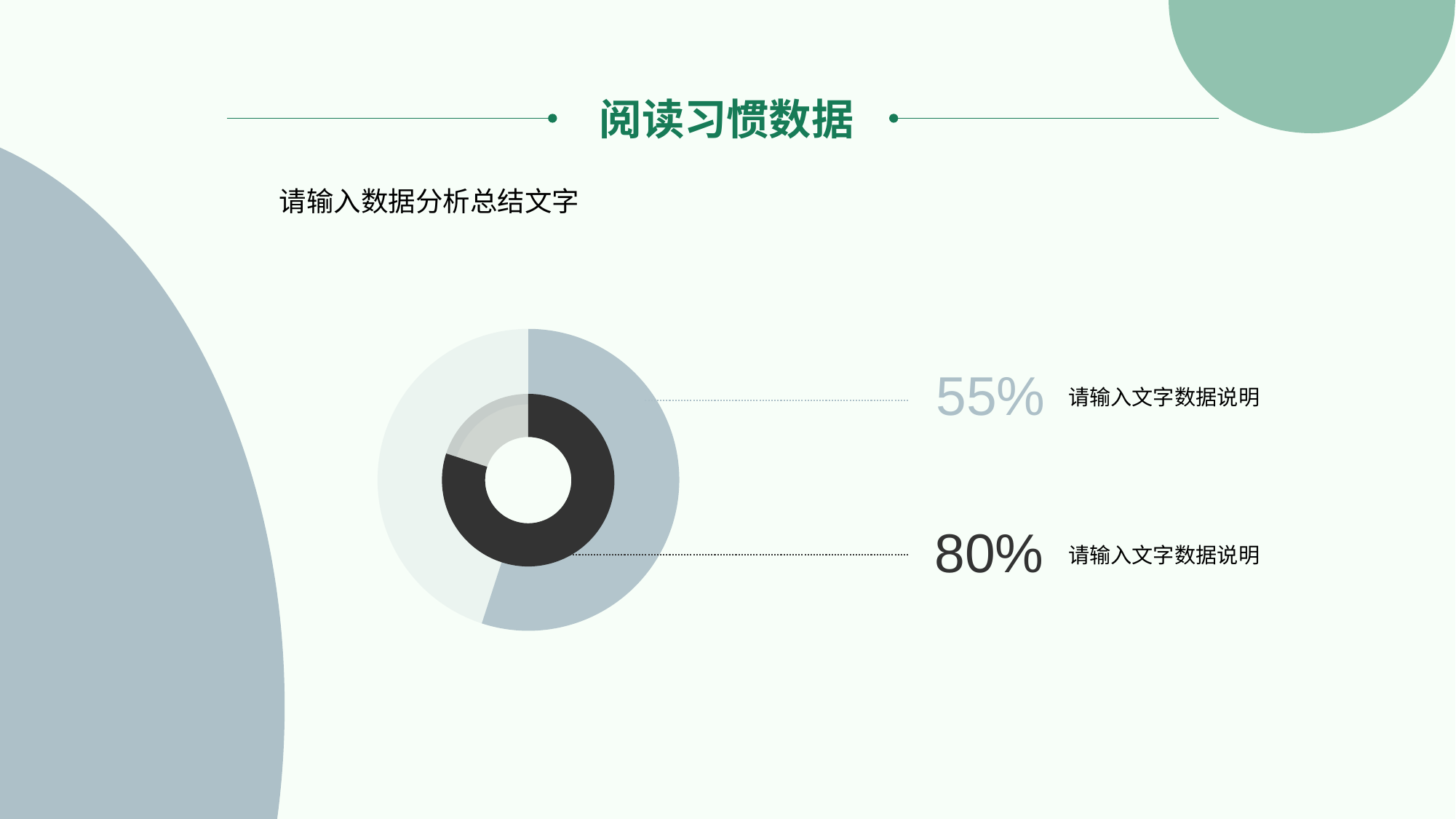

阅读习惯数据

请输入数据分析总结文字

### Chart

| Category | 销售额 |
|---|---|
| Category 1 | 45.0 |
| Category 2 | 55.0 |

### Chart

| Category | 销售额 |
|---|---|
| Category 1 | 20.0 |
| Category 2 | 80.0 |
55%
请输入文字数据说明
80%
请输入文字数据说明